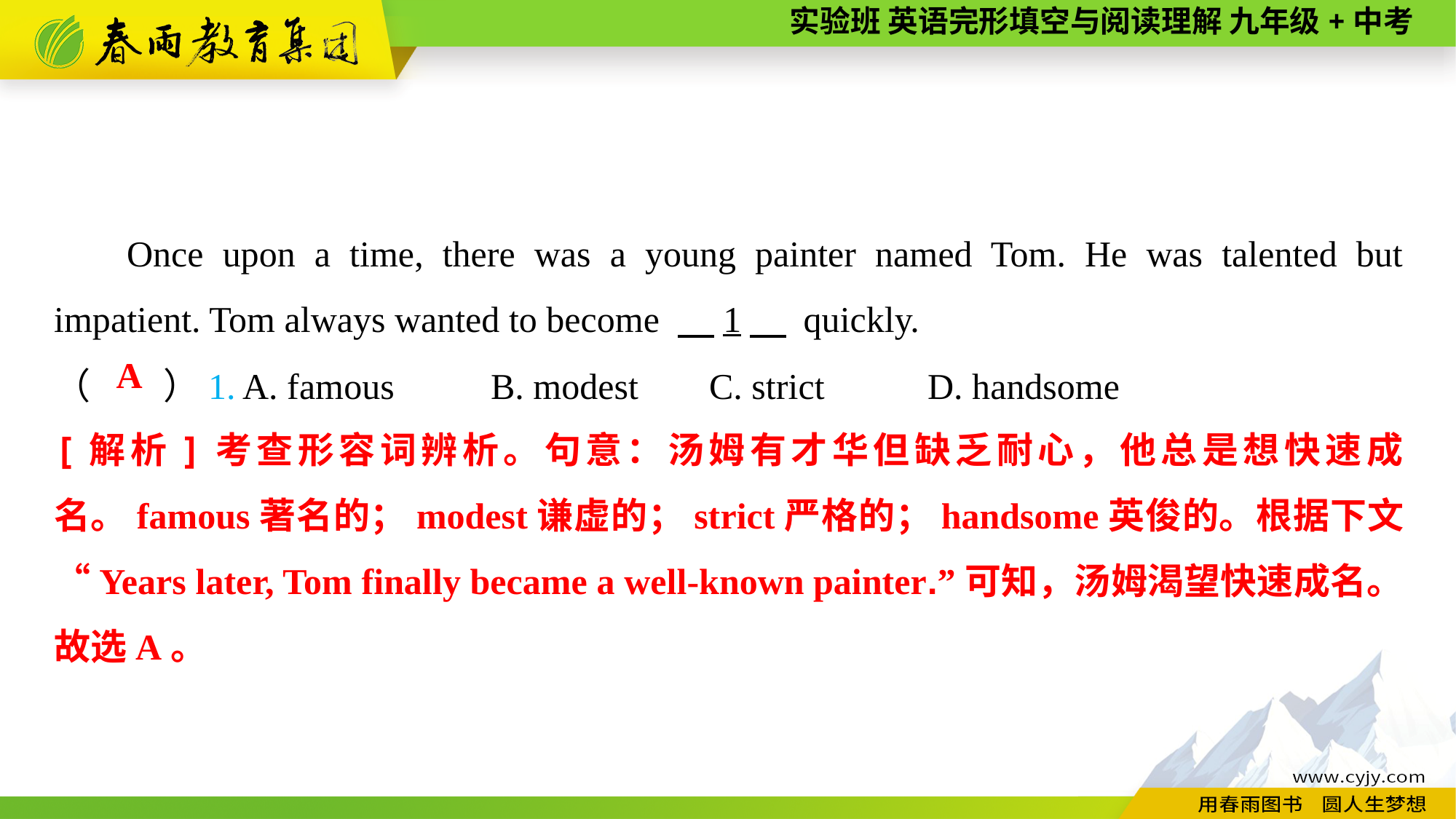

Once upon a time, there was a young painter named Tom. He was talented but impatient. Tom always wanted to become 　1　 quickly.
（　　）1. A. famous	B. modest	C. strict	D. handsome
A
[解析]考查形容词辨析。句意：汤姆有才华但缺乏耐心，他总是想快速成名。famous著名的；modest谦虚的；strict严格的；handsome英俊的。根据下文“Years later, Tom finally became a well-known painter.”可知，汤姆渴望快速成名。故选A。